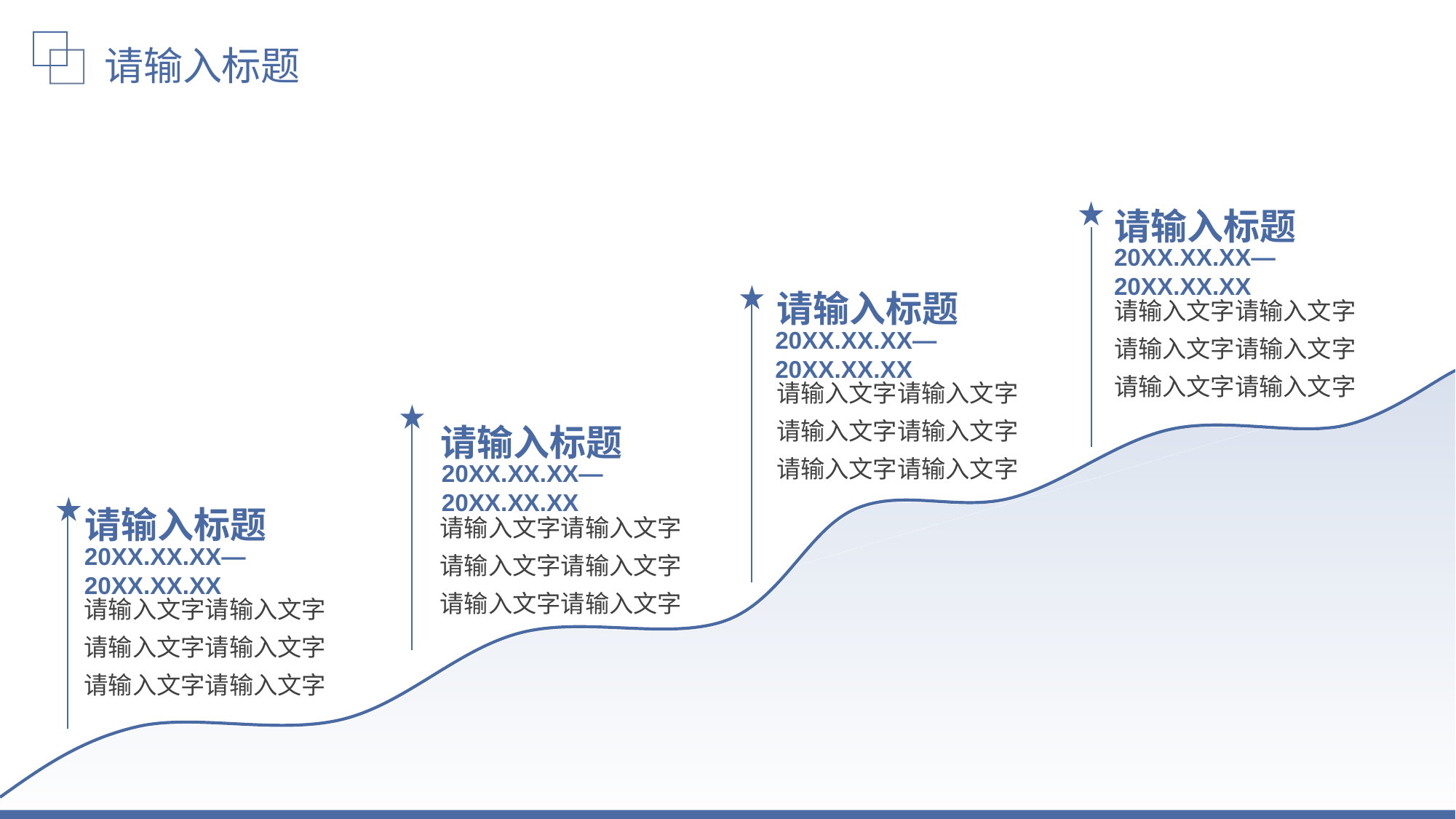

请输入标题
请输入标题
请输入文字请输入文字
请输入文字请输入文字
请输入文字请输入文字

20XX.XX.XX—20XX.XX.XX
请输入标题
请输入文字请输入文字
请输入文字请输入文字
请输入文字请输入文字

20XX.XX.XX—20XX.XX.XX

请输入标题
请输入文字请输入文字
请输入文字请输入文字
请输入文字请输入文字

20XX.XX.XX—20XX.XX.XX
请输入标题
请输入文字请输入文字
请输入文字请输入文字
请输入文字请输入文字

20XX.XX.XX—20XX.XX.XX